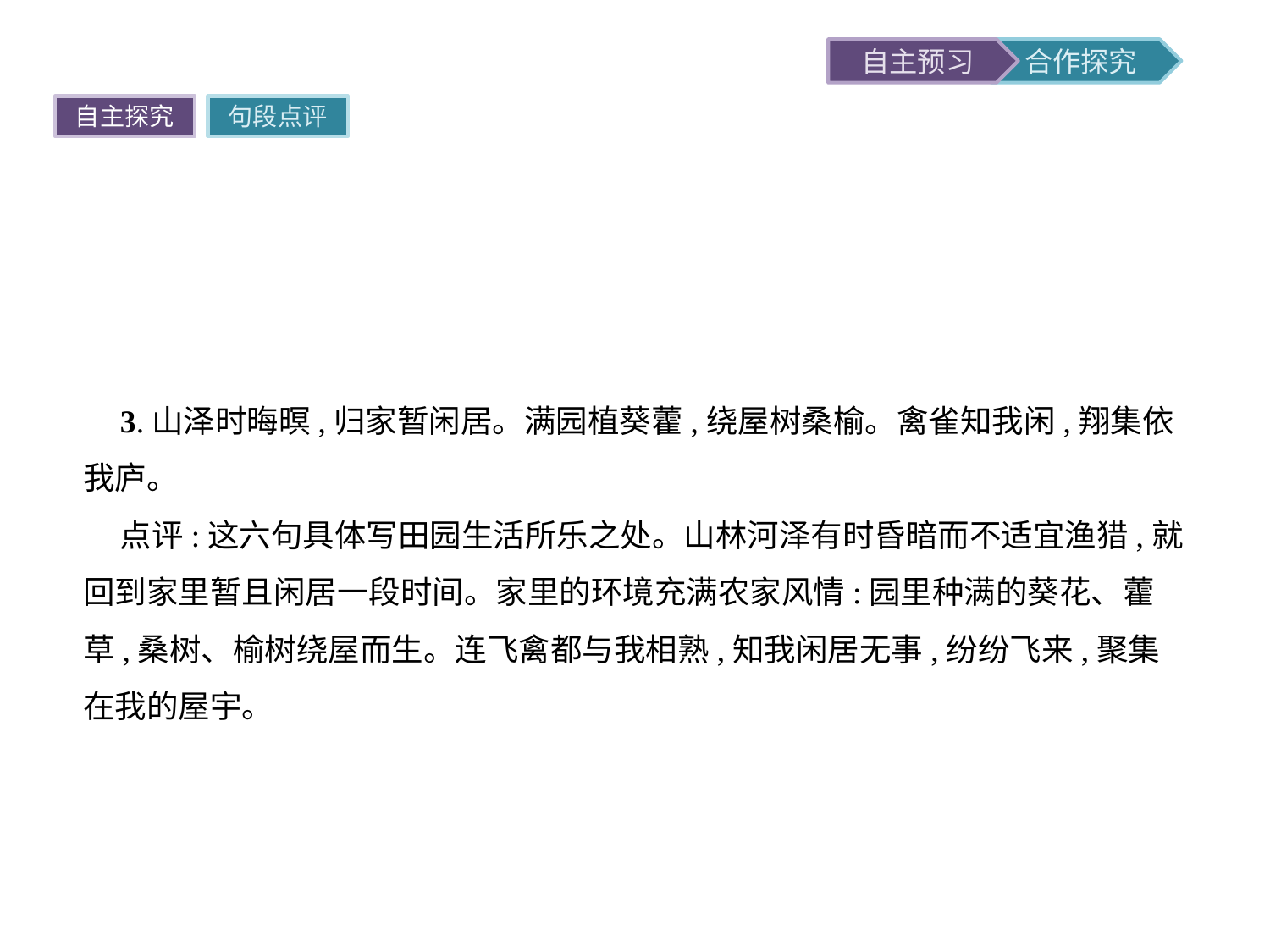

自主探究
句段点评
3.山泽时晦暝,归家暂闲居。满园植葵藿,绕屋树桑榆。禽雀知我闲,翔集依我庐。
点评:这六句具体写田园生活所乐之处。山林河泽有时昏暗而不适宜渔猎,就回到家里暂且闲居一段时间。家里的环境充满农家风情:园里种满的葵花、藿草,桑树、榆树绕屋而生。连飞禽都与我相熟,知我闲居无事,纷纷飞来,聚集在我的屋宇。